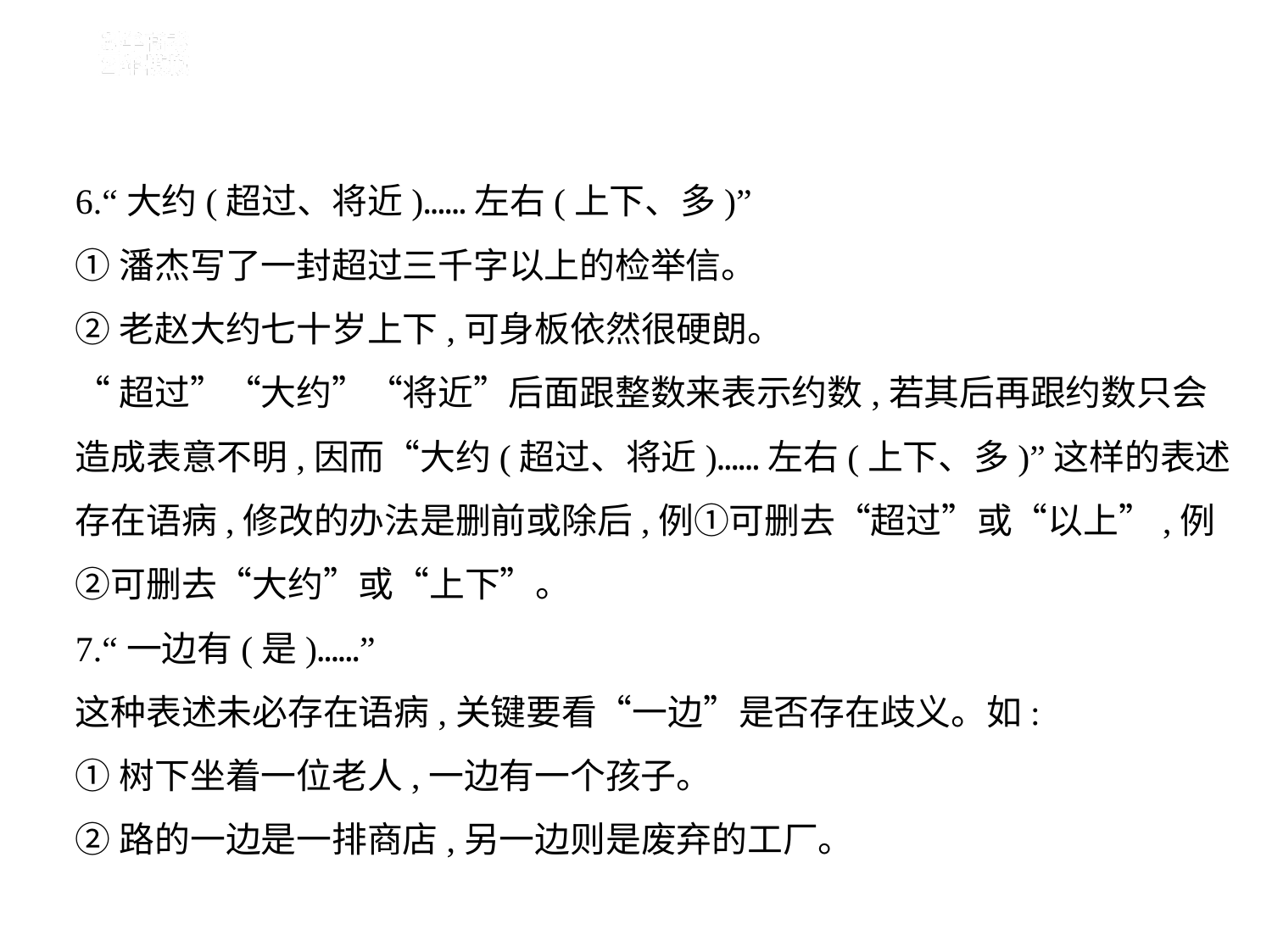

6.“大约(超过、将近)……左右(上下、多)”
①潘杰写了一封超过三千字以上的检举信。
②老赵大约七十岁上下,可身板依然很硬朗。
“超过”“大约”“将近”后面跟整数来表示约数,若其后再跟约数只会
造成表意不明,因而“大约(超过、将近)……左右(上下、多)”这样的表述
存在语病,修改的办法是删前或除后,例①可删去“超过”或“以上”,例
②可删去“大约”或“上下”。
7.“一边有(是)……”
这种表述未必存在语病,关键要看“一边”是否存在歧义。如:
①树下坐着一位老人,一边有一个孩子。
②路的一边是一排商店,另一边则是废弃的工厂。